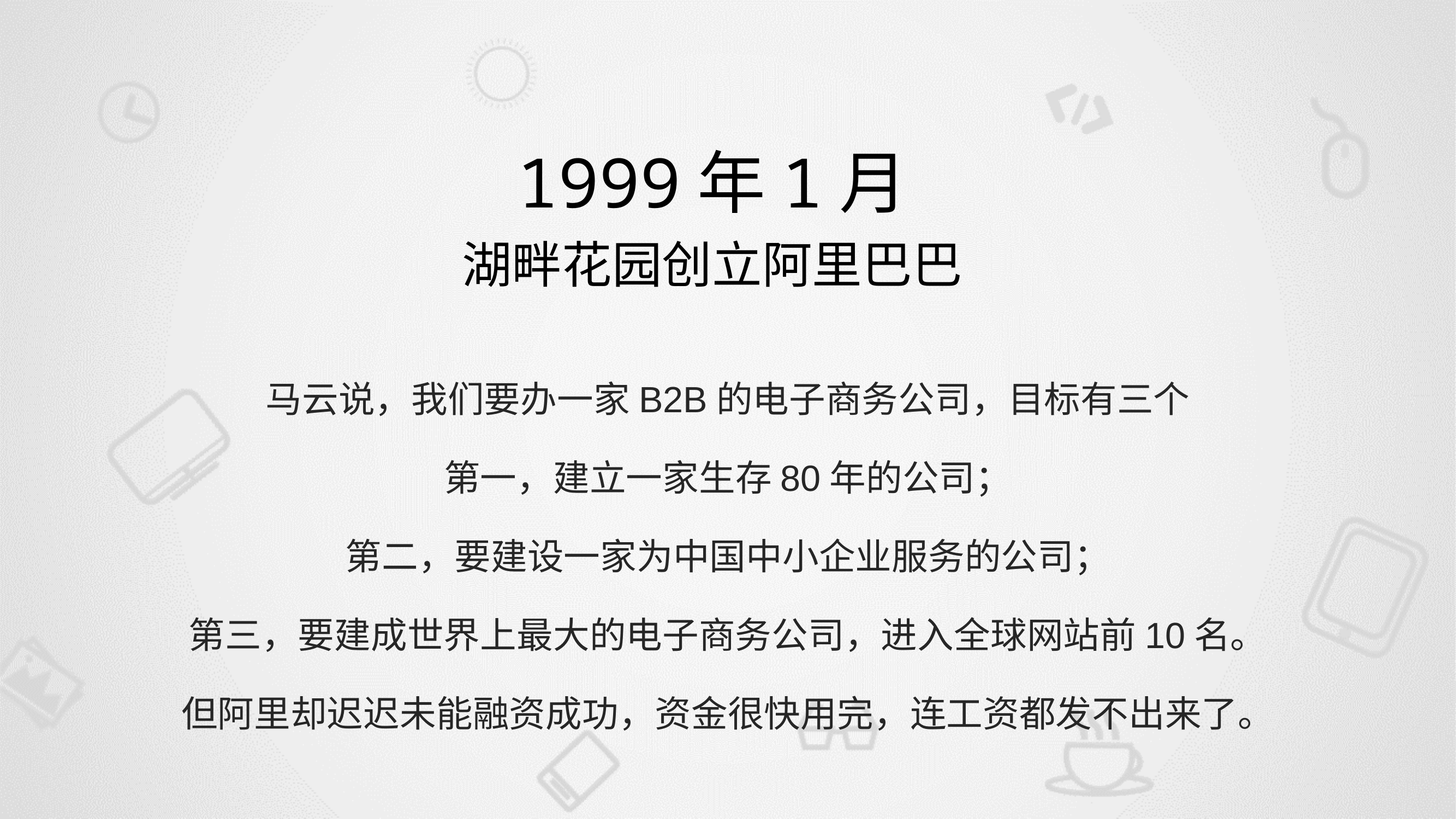

1999年1月
湖畔花园创立阿里巴巴
马云说，我们要办一家B2B的电子商务公司，目标有三个
第一，建立一家生存80年的公司；
第二，要建设一家为中国中小企业服务的公司；
第三，要建成世界上最大的电子商务公司，进入全球网站前10名。
但阿里却迟迟未能融资成功，资金很快用完，连工资都发不出来了。